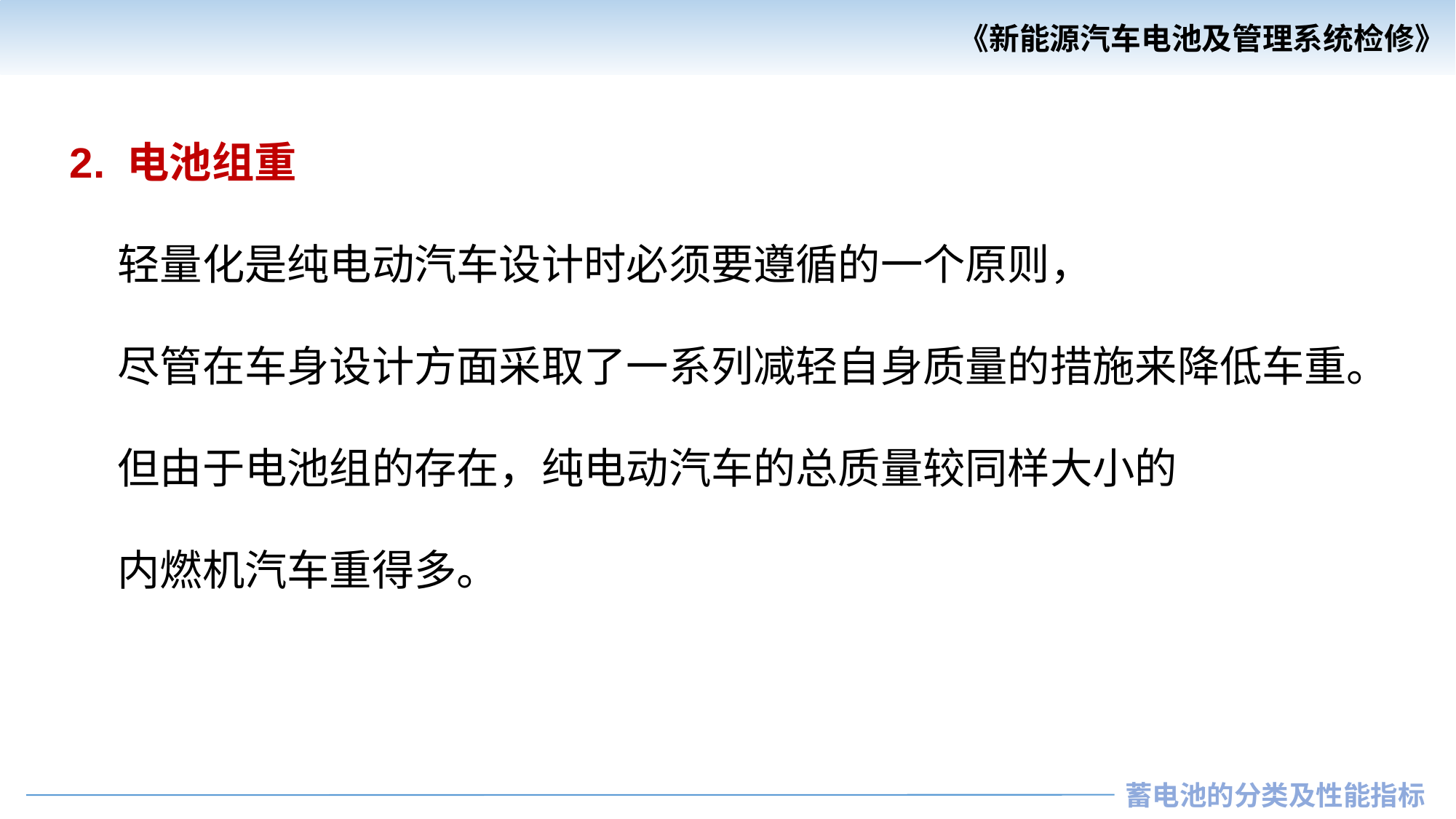

2. 电池组重
    轻量化是纯电动汽车设计时必须要遵循的一个原则，
    尽管在车身设计方面采取了一系列减轻自身质量的措施来降低车重。
    但由于电池组的存在，纯电动汽车的总质量较同样大小的
    内燃机汽车重得多。